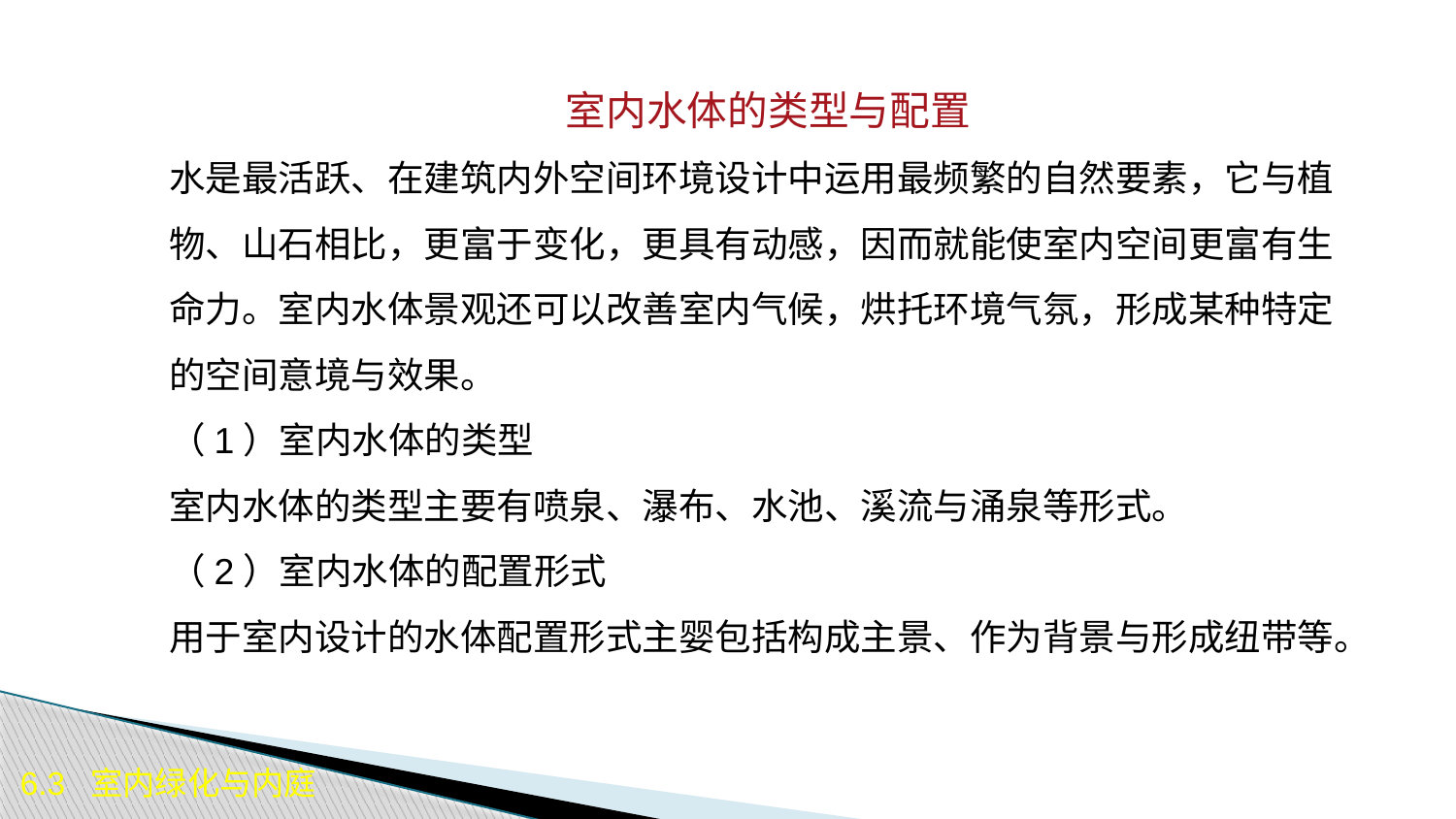

室内水体的类型与配置
水是最活跃、在建筑内外空间环境设计中运用最频繁的自然要素，它与植物、山石相比，更富于变化，更具有动感，因而就能使室内空间更富有生命力。室内水体景观还可以改善室内气候，烘托环境气氛，形成某种特定的空间意境与效果。
（1）室内水体的类型
室内水体的类型主要有喷泉、瀑布、水池、溪流与涌泉等形式。
（2）室内水体的配置形式
用于室内设计的水体配置形式主婴包括构成主景、作为背景与形成纽带等。
6.3  室内绿化与内庭